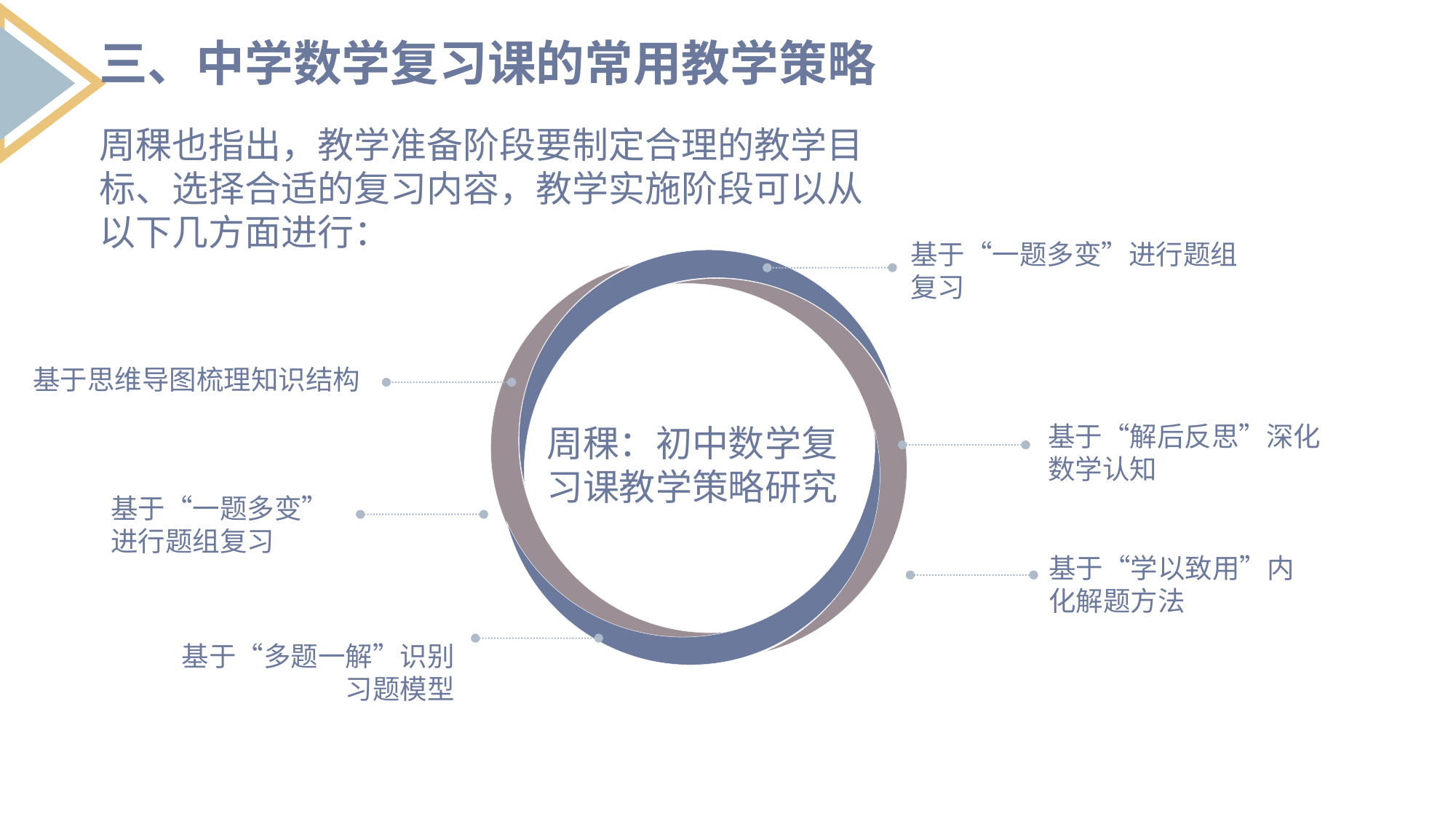

三、中学数学复习课的常用教学策略

周稞也指出，教学准备阶段要制定合理的教学目标、选择合适的复习内容，教学实施阶段可以从以下几方面进行：

基于“一题多变”进行题组复习

基于思维导图梳理知识结构

周稞：初中数学复习课教学策略研究
基于“解后反思”深化数学认知

基于“一题多变”进行题组复习

基于“学以致用”内化解题方法

基于“多题一解”识别习题模型